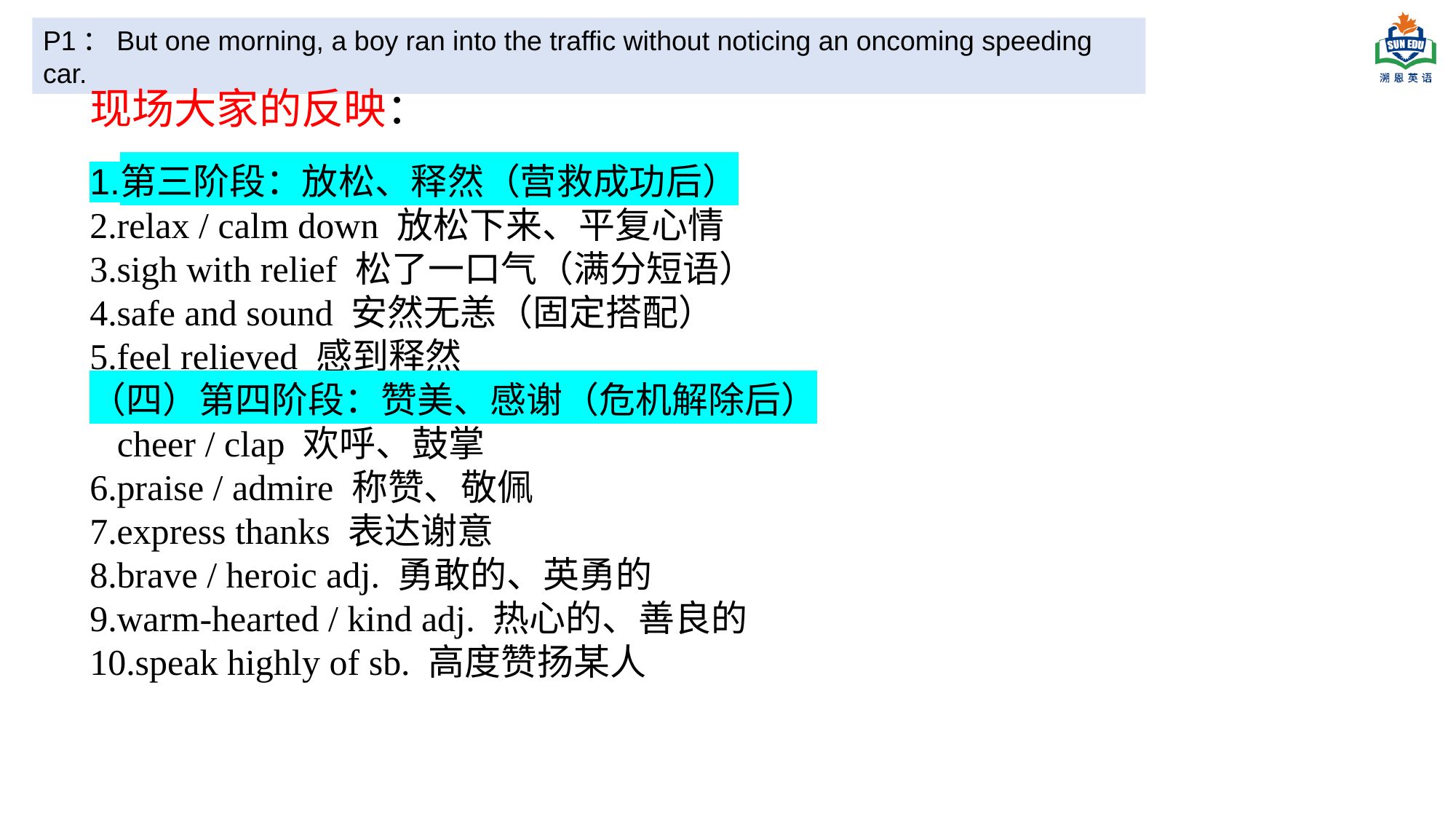

P1：But one morning, a boy ran into the traffic without noticing an oncoming speeding car.
现场大家的反映：
第三阶段：放松、释然（营救成功后）
relax / calm down 放松下来、平复心情
sigh with relief 松了一口气（满分短语）
safe and sound 安然无恙（固定搭配）
feel relieved 感到释然
（四）第四阶段：赞美、感谢（危机解除后）
   cheer / clap 欢呼、鼓掌
praise / admire 称赞、敬佩
express thanks 表达谢意
brave / heroic adj. 勇敢的、英勇的
warm-hearted / kind adj. 热心的、善良的
speak highly of sb. 高度赞扬某人